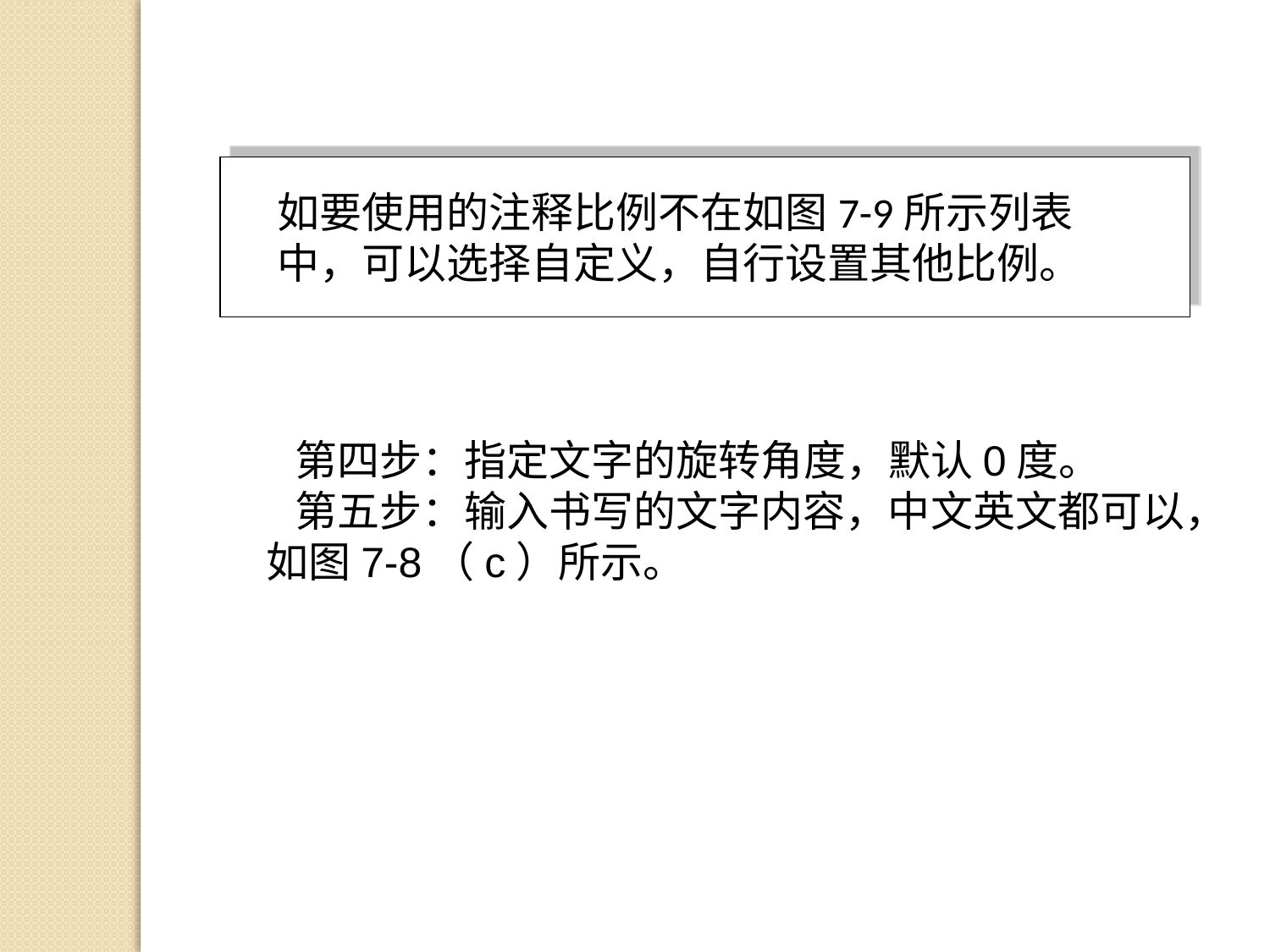

如要使用的注释比例不在如图7-9所示列表中，可以选择自定义，自行设置其他比例。
  第四步：指定文字的旋转角度，默认0度。
  第五步：输入书写的文字内容，中文英文都可以，如图7-8（c）所示。